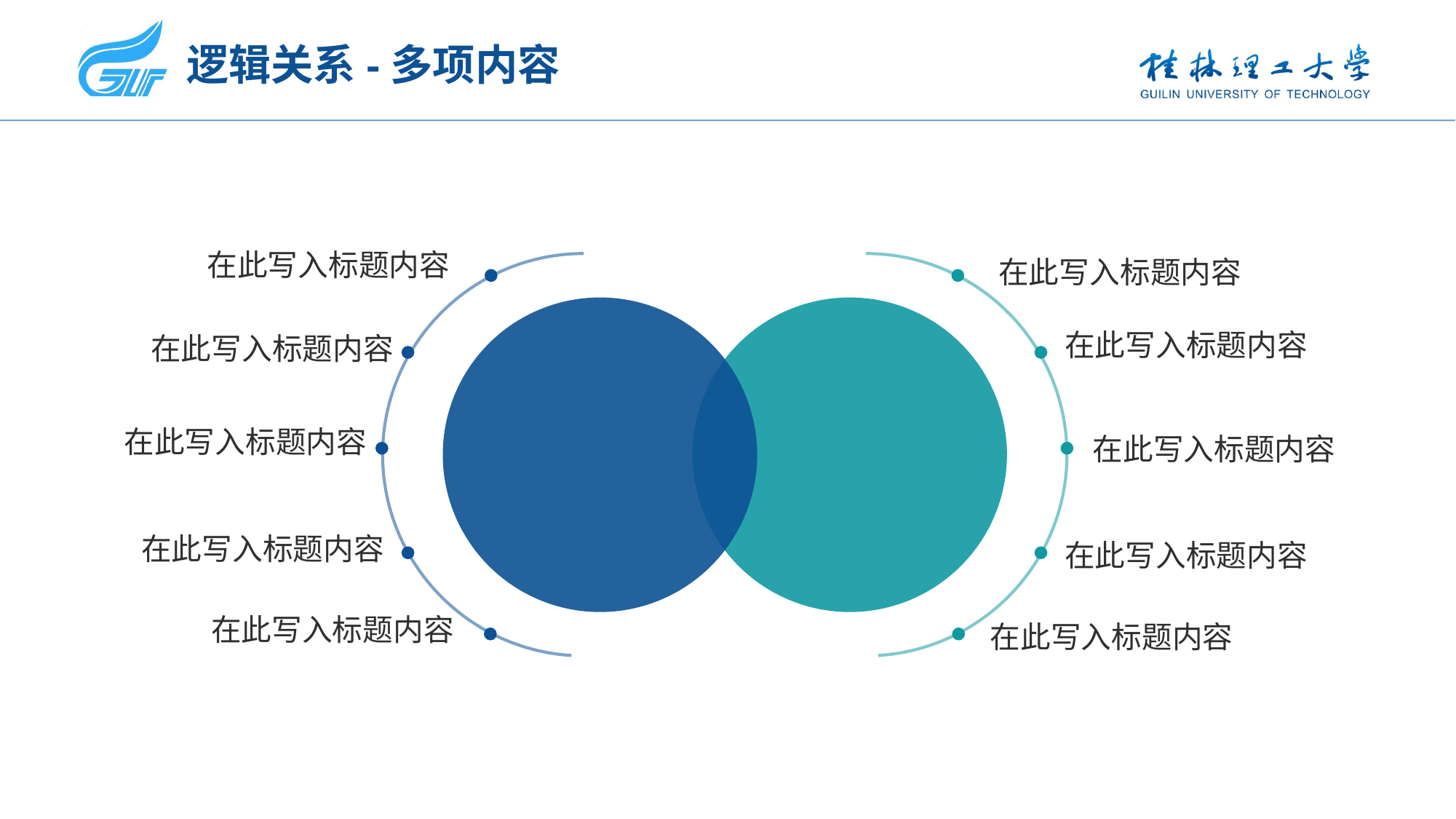

# 逻辑关系-多项内容
在此写入标题内容
在此写入标题内容

在此写入标题内容
在此写入标题内容

在此写入标题内容
在此写入标题内容

在此写入标题内容
在此写入标题内容

在此写入标题内容
在此写入标题内容